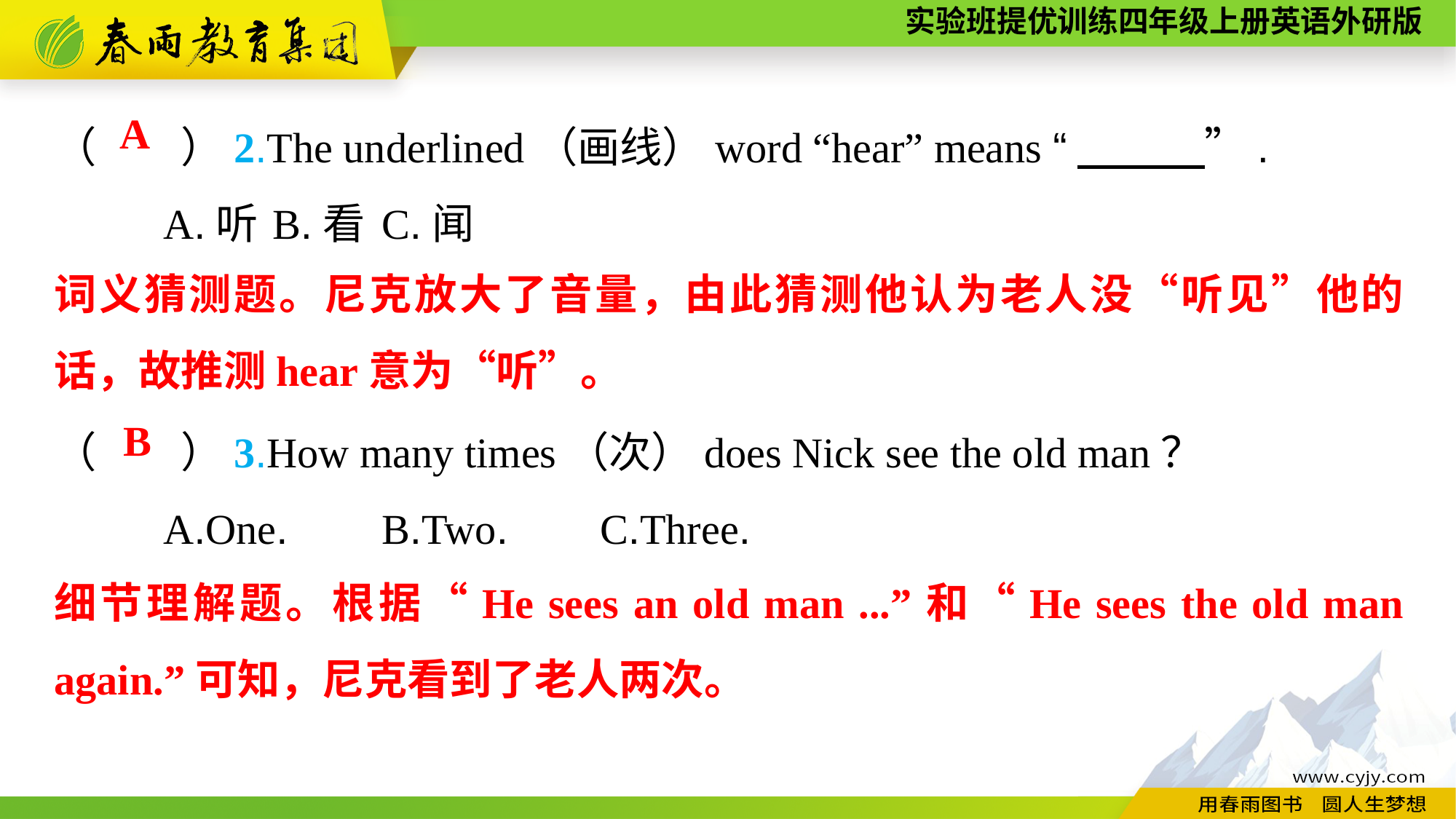

（　　）2.The underlined（画线）word “hear” means “　　　”.
	A.听	B.看	C.闻

（　　）3.How many times（次）does Nick see the old man？
	A.One.	B.Two.	C.Three.
A
词义猜测题。尼克放大了音量，由此猜测他认为老人没“听见”他的话，故推测hear意为“听”。
B
细节理解题。根据“He sees an old man ...”和“He sees the old man again.”可知，尼克看到了老人两次。